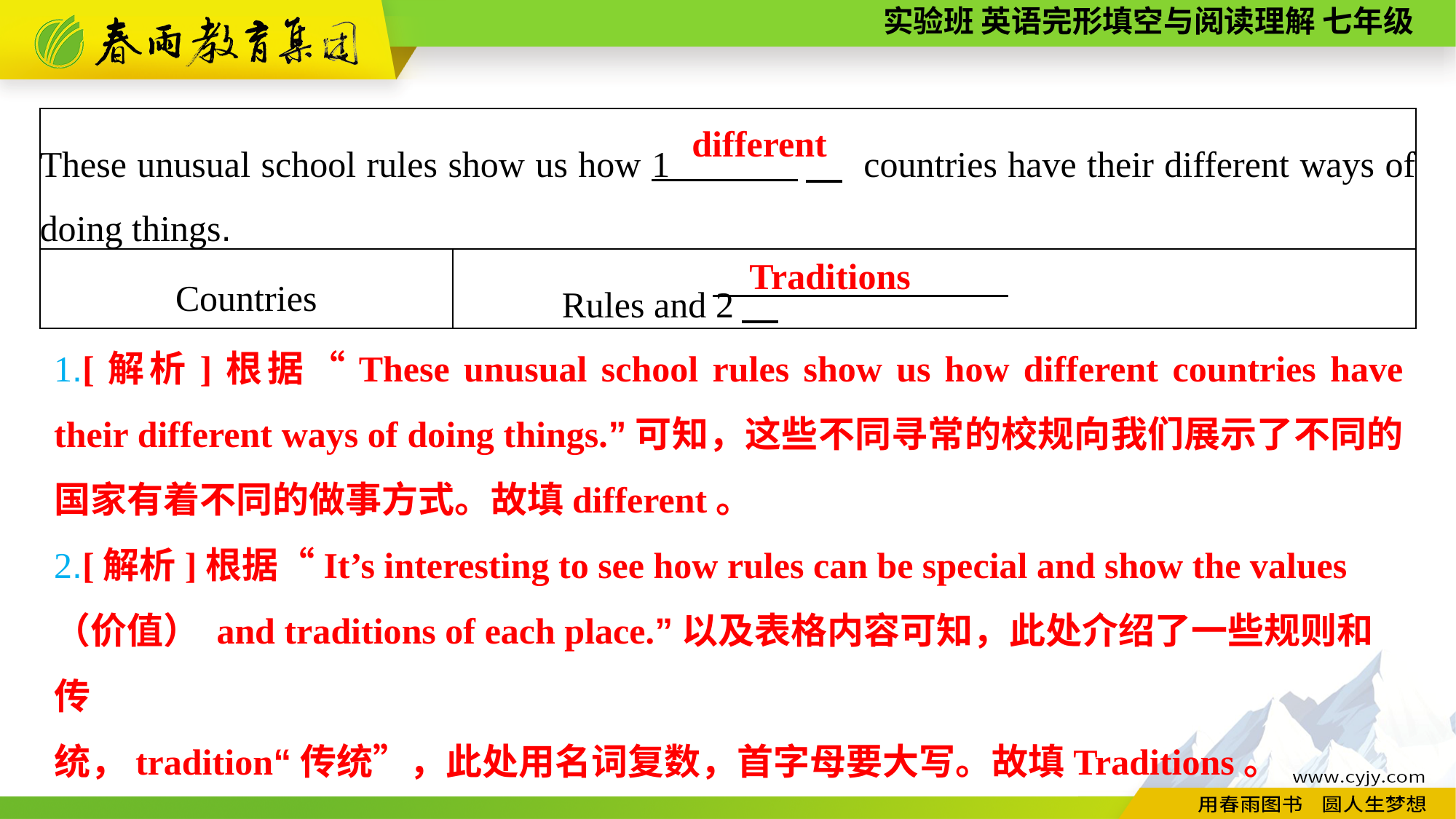

| These unusual school rules show us how 1 　 countries have their different ways of doing things. |  |
| --- | --- |
| Countries | Rules and 2 |
different
Traditions
1.[解析]根据“These unusual school rules show us how different countries have their different ways of doing things.”可知，这些不同寻常的校规向我们展示了不同的国家有着不同的做事方式。故填different。
2.[解析]根据“It’s interesting to see how rules can be special and show the values（价值） and traditions of each place.”以及表格内容可知，此处介绍了一些规则和传
统，tradition“传统”，此处用名词复数，首字母要大写。故填Traditions。